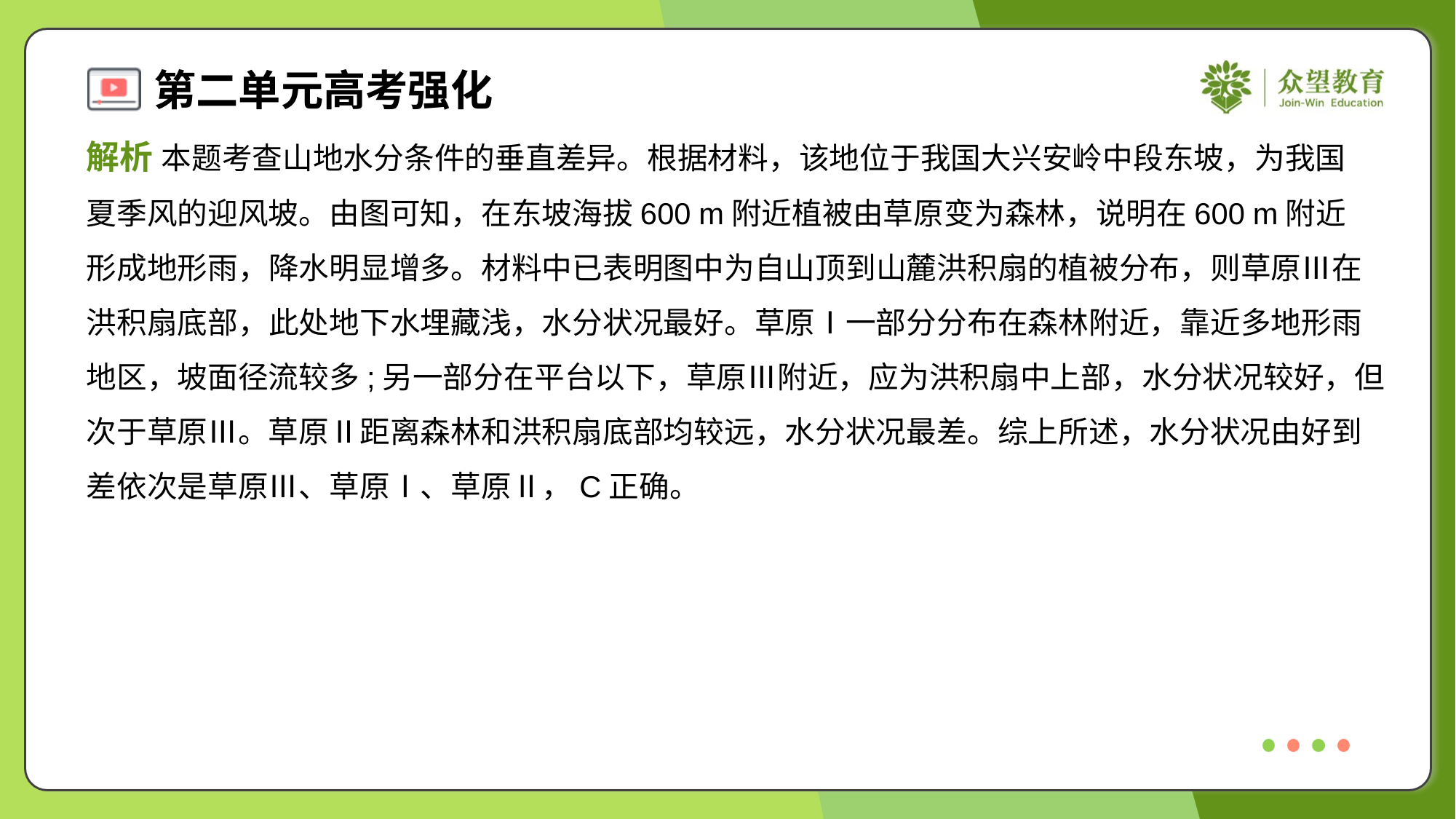

解析 本题考查山地水分条件的垂直差异。根据材料，该地位于我国大兴安岭中段东坡，为我国
夏季风的迎风坡。由图可知，在东坡海拔600 m附近植被由草原变为森林，说明在600 m附近
形成地形雨，降水明显增多。材料中已表明图中为自山顶到山麓洪积扇的植被分布，则草原Ⅲ在
洪积扇底部，此处地下水埋藏浅，水分状况最好。草原Ⅰ一部分分布在森林附近，靠近多地形雨
地区，坡面径流较多;另一部分在平台以下，草原Ⅲ附近，应为洪积扇中上部，水分状况较好，但
次于草原Ⅲ。草原Ⅱ距离森林和洪积扇底部均较远，水分状况最差。综上所述，水分状况由好到
差依次是草原Ⅲ、草原Ⅰ、草原Ⅱ，C正确。